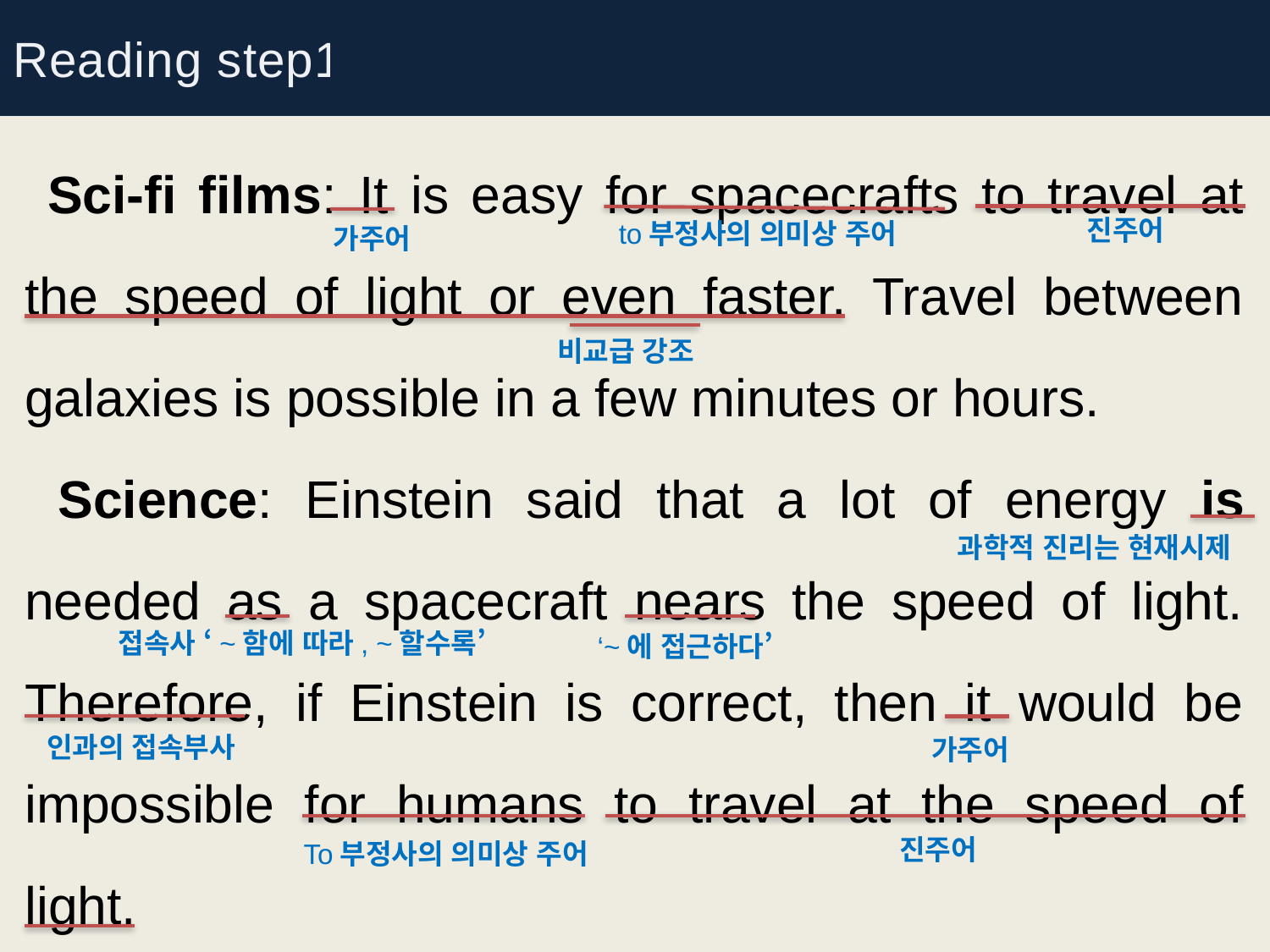

Reading step1
 Sci-fi films: It is easy for spacecrafts to travel at the speed of light or even faster. Travel between galaxies is possible in a few minutes or hours.
 Science: Einstein said that a lot of energy is needed as a spacecraft nears the speed of light. Therefore, if Einstein is correct, then it would be impossible for humans to travel at the speed of light.
진주어
to부정사의 의미상 주어
가주어
비교급 강조
과학적 진리는 현재시제
접속사 ‘~함에 따라, ~할수록’
‘~에 접근하다’
인과의 접속부사
가주어
진주어
To부정사의 의미상 주어